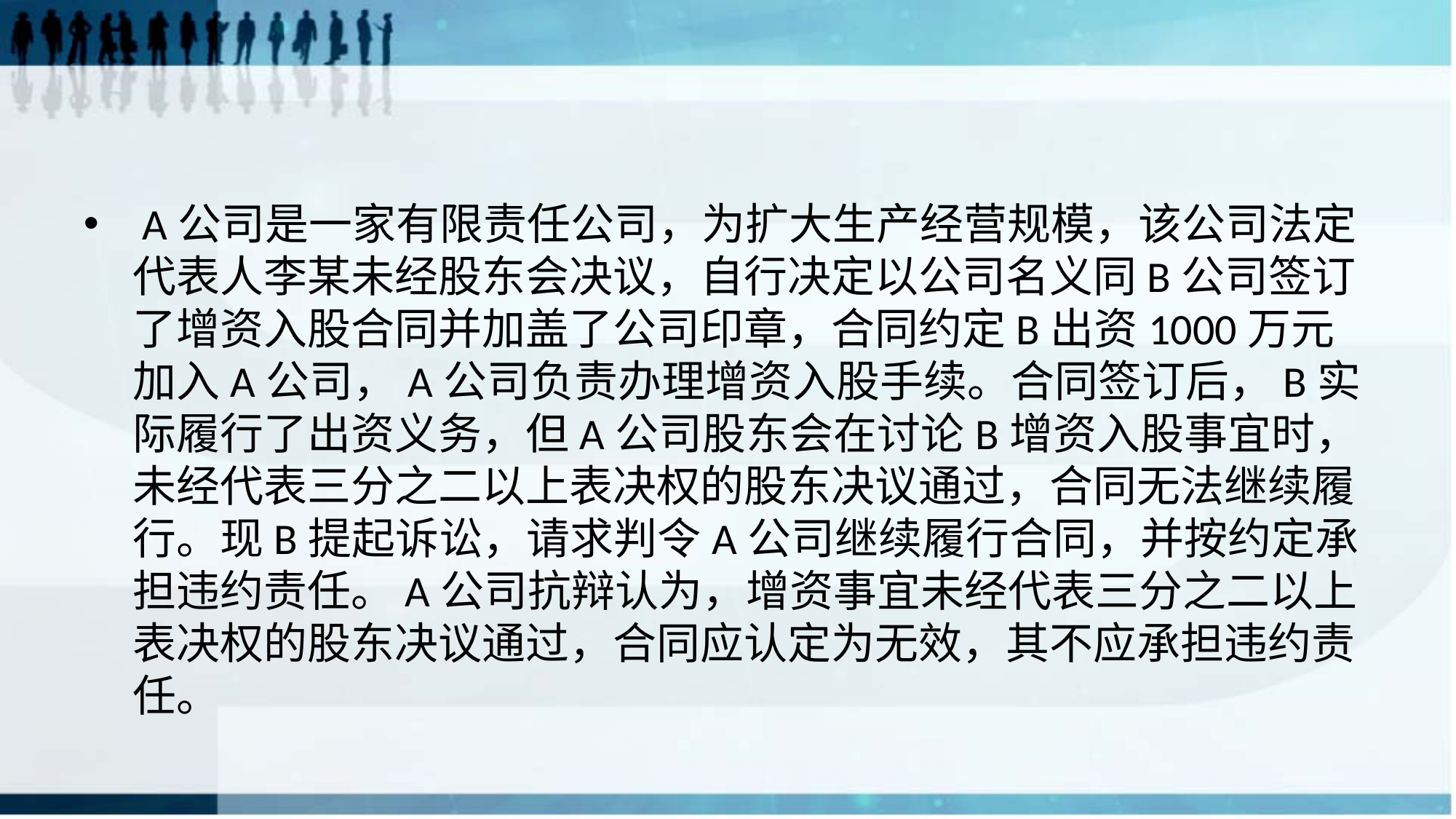

#
 A公司是一家有限责任公司，为扩大生产经营规模，该公司法定代表人李某未经股东会决议，自行决定以公司名义同B公司签订了增资入股合同并加盖了公司印章，合同约定B出资1000万元加入A公司，A公司负责办理增资入股手续。合同签订后，B实际履行了出资义务，但A公司股东会在讨论B增资入股事宜时，未经代表三分之二以上表决权的股东决议通过，合同无法继续履行。现B提起诉讼，请求判令A公司继续履行合同，并按约定承担违约责任。A公司抗辩认为，增资事宜未经代表三分之二以上表决权的股东决议通过，合同应认定为无效，其不应承担违约责任。